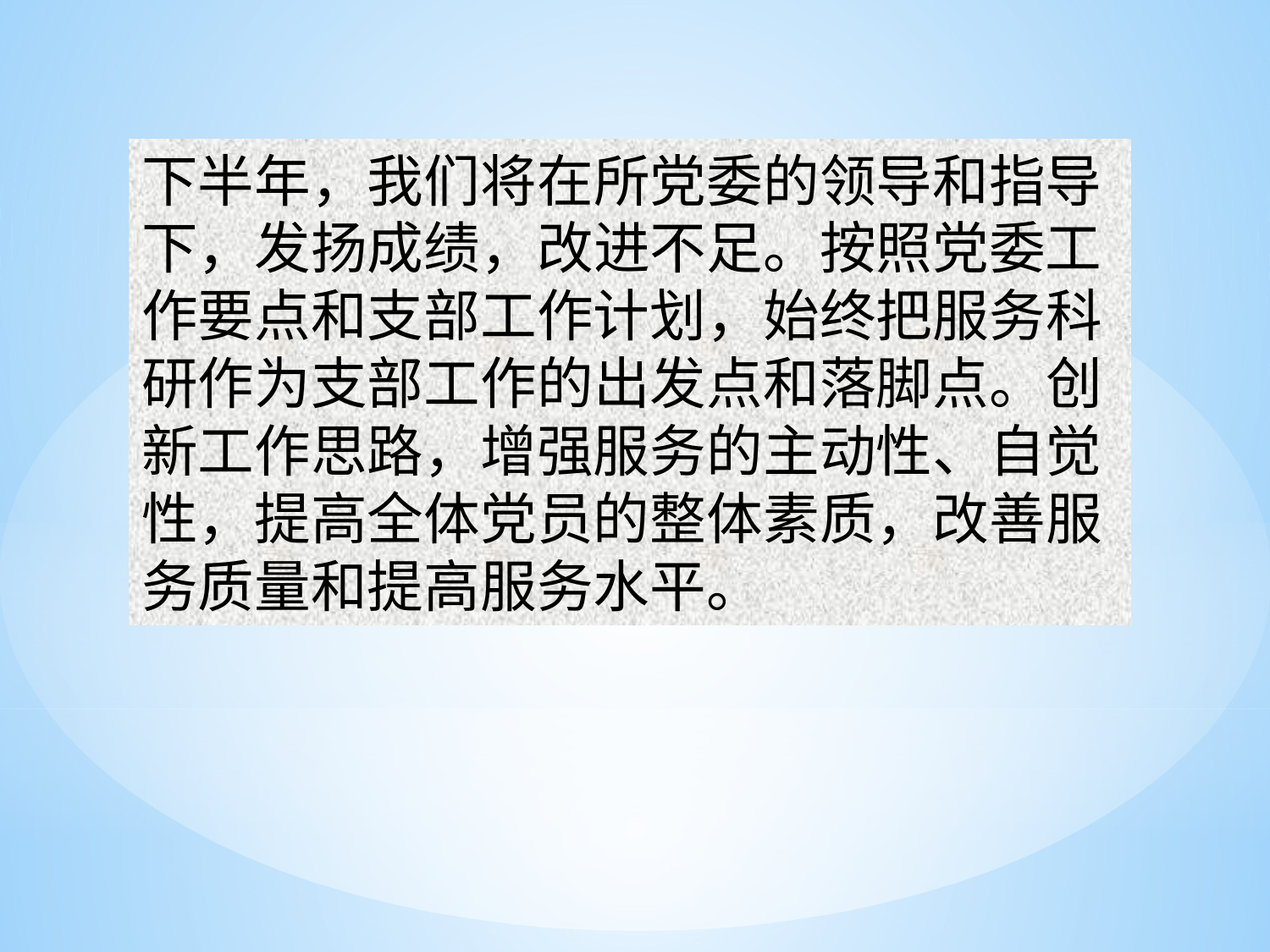

下半年，我们将在所党委的领导和指导下，发扬成绩，改进不足。按照党委工作要点和支部工作计划，始终把服务科研作为支部工作的出发点和落脚点。创新工作思路，增强服务的主动性、自觉性，提高全体党员的整体素质，改善服务质量和提高服务水平。